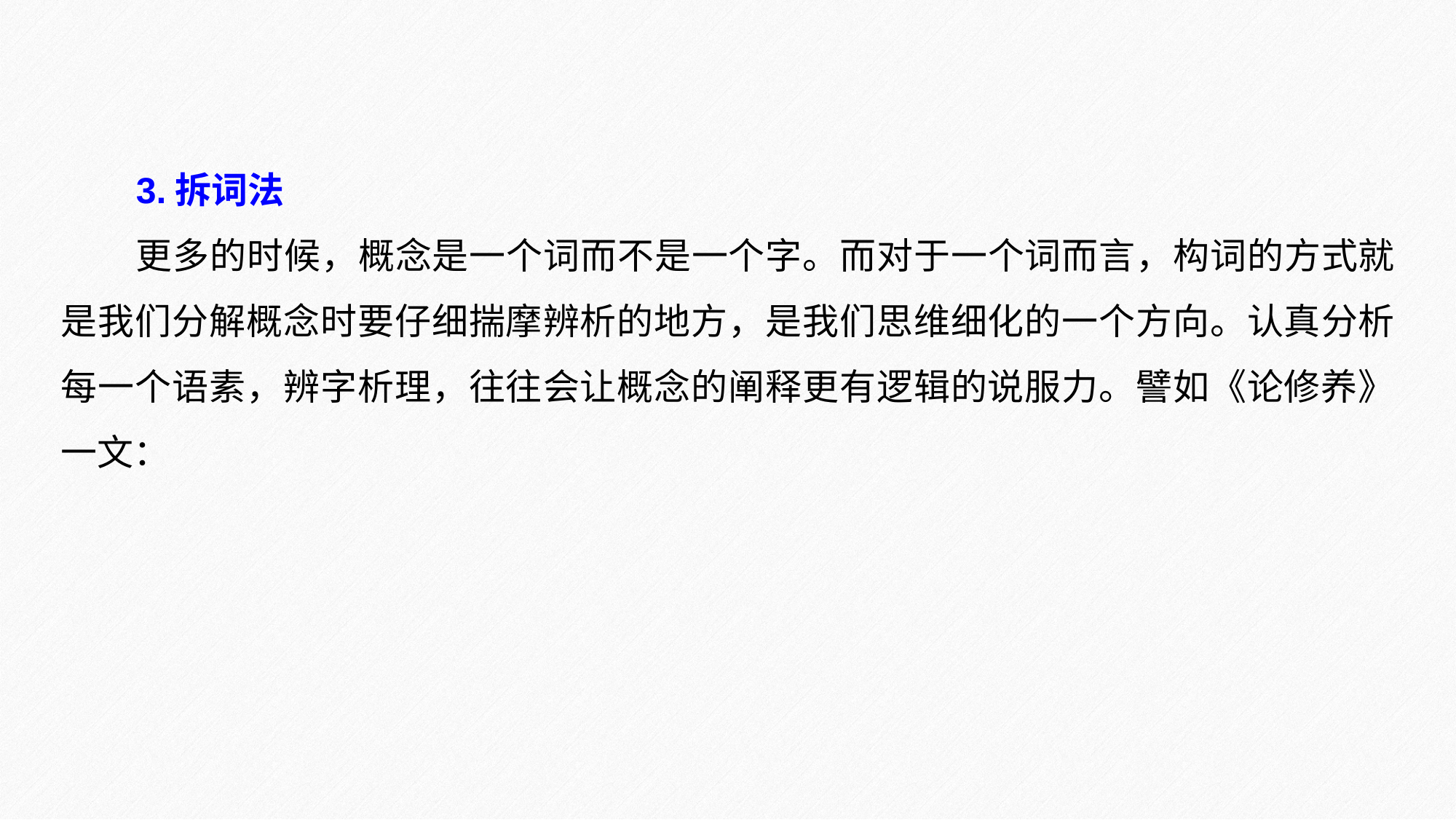

3.拆词法
更多的时候，概念是一个词而不是一个字。而对于一个词而言，构词的方式就是我们分解概念时要仔细揣摩辨析的地方，是我们思维细化的一个方向。认真分析每一个语素，辨字析理，往往会让概念的阐释更有逻辑的说服力。譬如《论修养》一文：